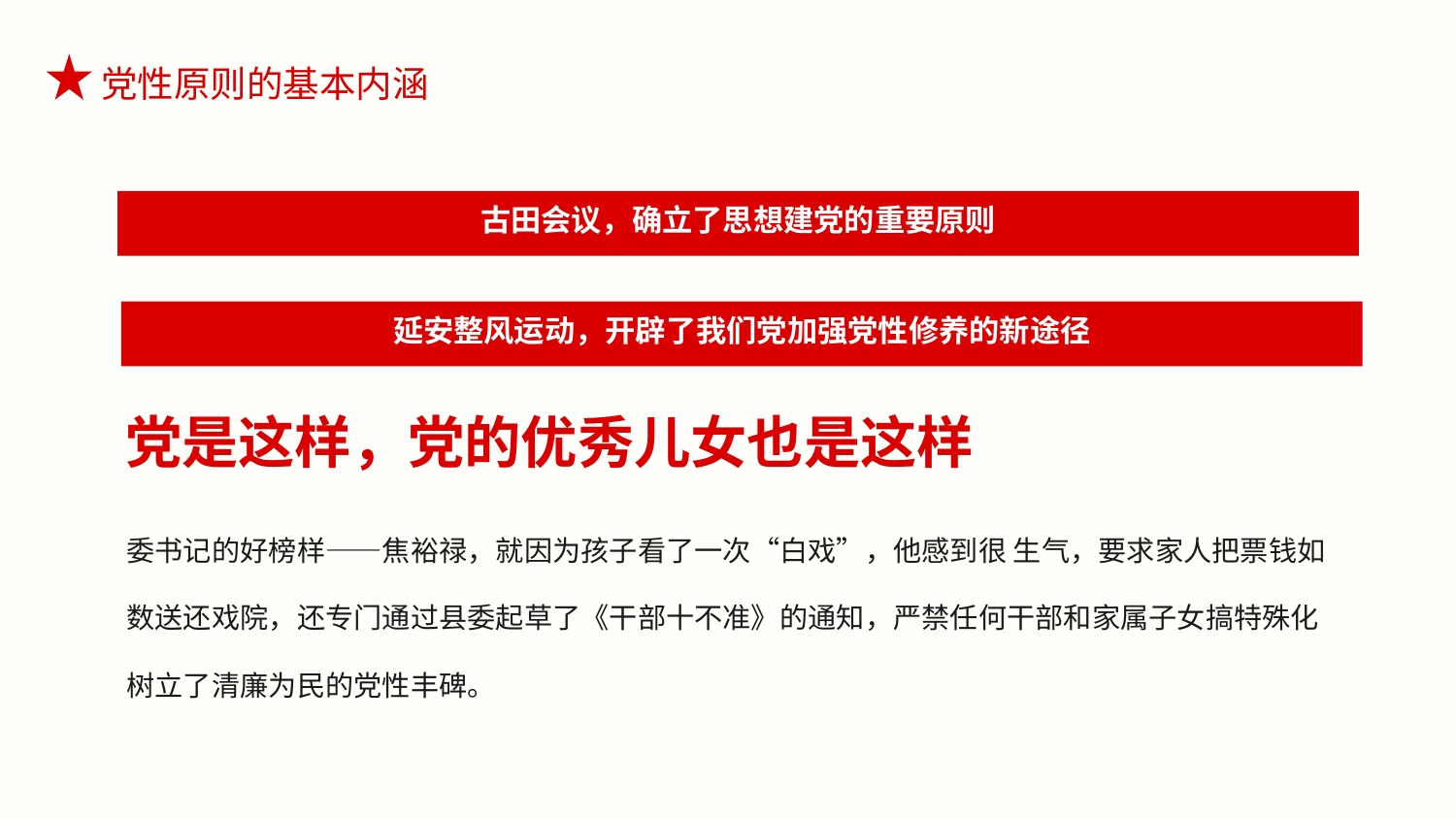

古田会议，确立了思想建党的重要原则

延安整风运动，开辟了我们党加强党性修养的新途径
党是这样，党的优秀儿女也是这样
委书记的好榜样——焦裕禄，就因为孩子看了一次“白戏”，他感到很 生气，要求家人把票钱如数送还戏院，还专门通过县委起草了《干部十不准》的通知，严禁任何干部和家属子女搞特殊化
树立了清廉为民的党性丰碑。